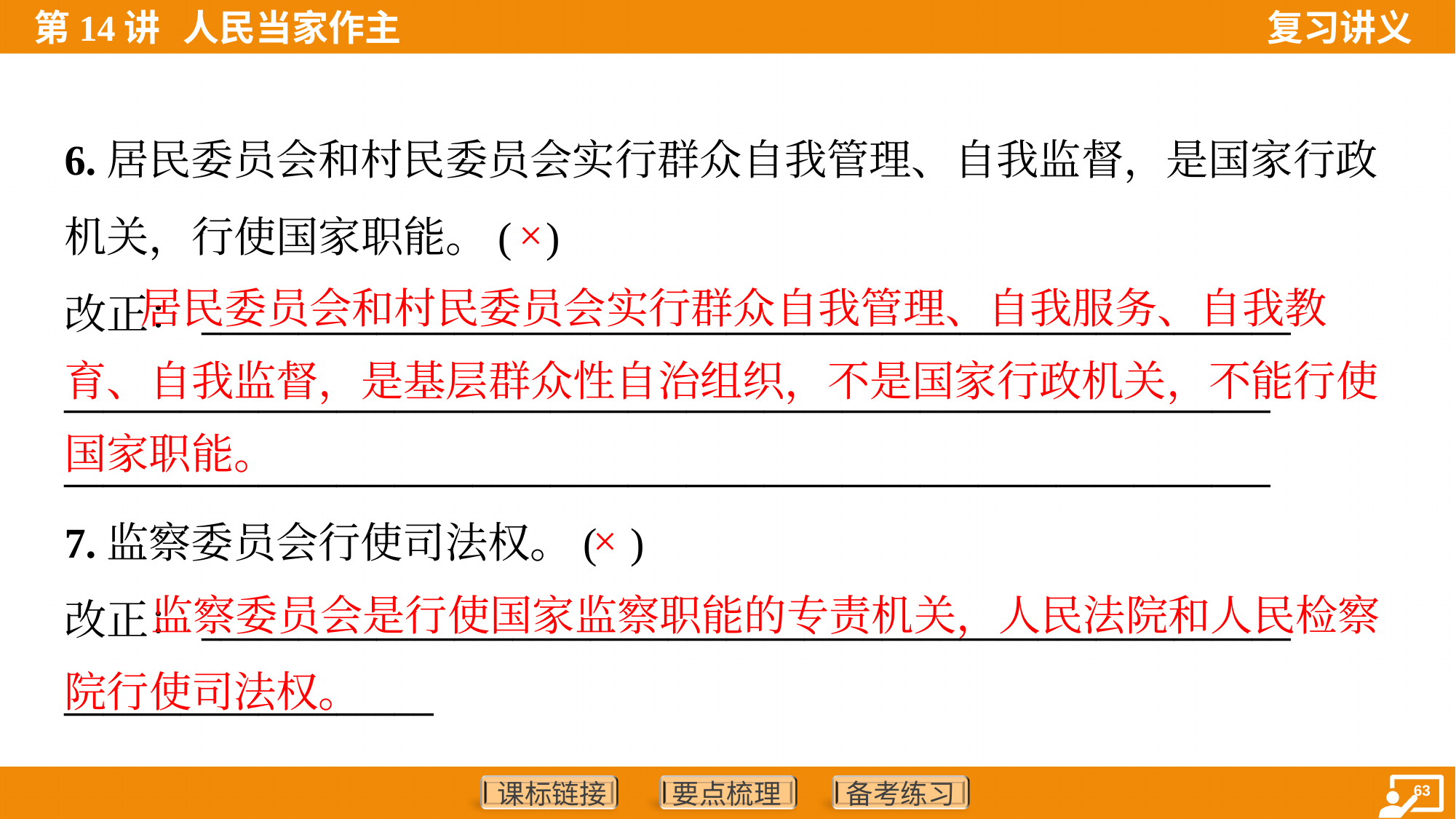

6.居民委员会和村民委员会实行群众自我管理、自我监督，是国家行政
机关，行使国家职能。(   )
改正：________________________________________________________
______________________________________________________________
______________________________________________________________
×
      居民委员会和村民委员会实行群众自我管理、自我服务、自我教
育、自我监督，是基层群众性自治组织，不是国家行政机关，不能行使
国家职能。
7.监察委员会行使司法权。(   )
改正：________________________________________________________
___________________
×
       监察委员会是行使国家监察职能的专责机关，人民法院和人民检察院行使司法权。